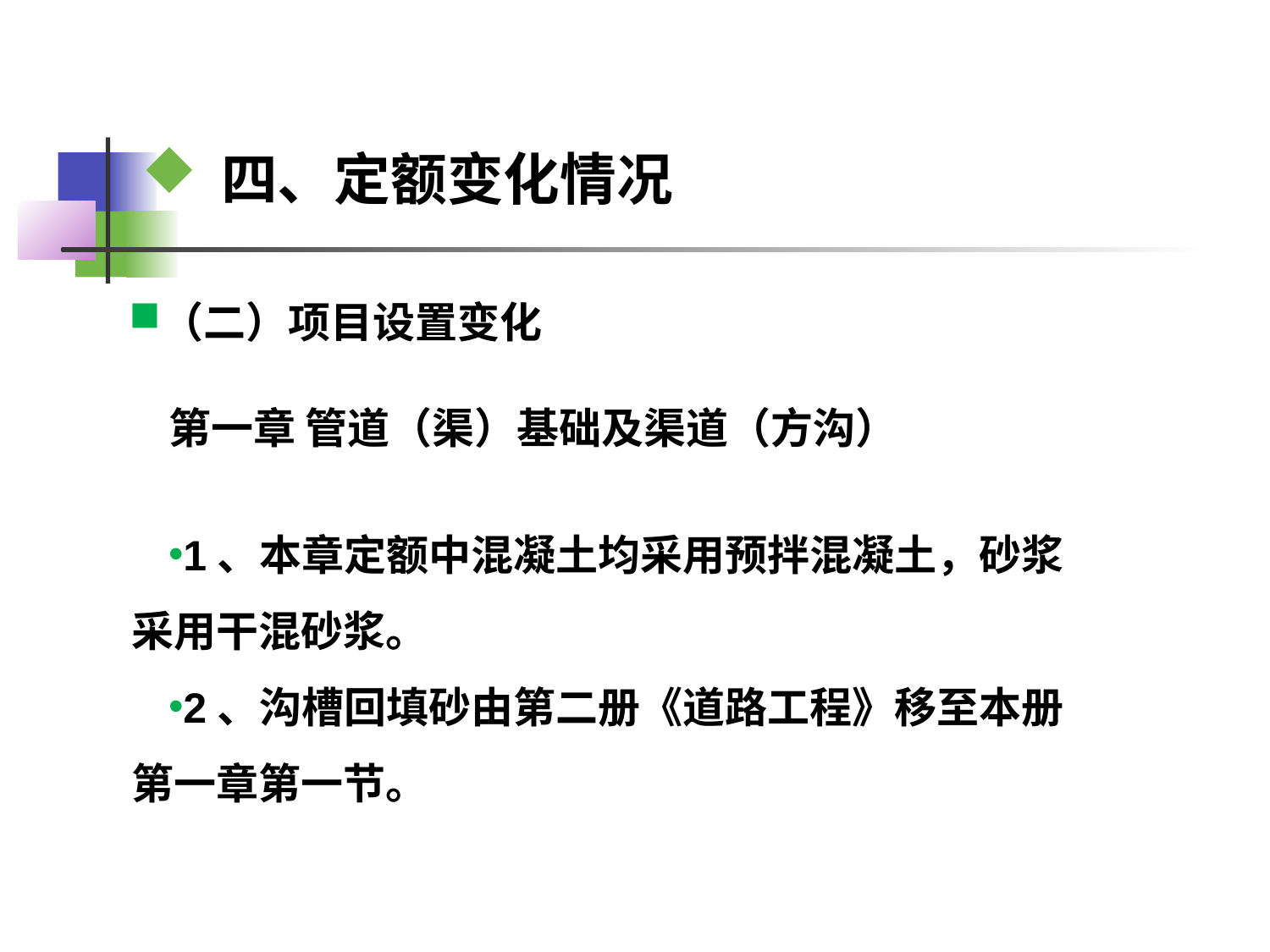

四、定额变化情况
（二）项目设置变化
第一章 管道（渠）基础及渠道（方沟）

1、本章定额中混凝土均采用预拌混凝土，砂浆采用干混砂浆。
2、沟槽回填砂由第二册《道路工程》移至本册第一章第一节。